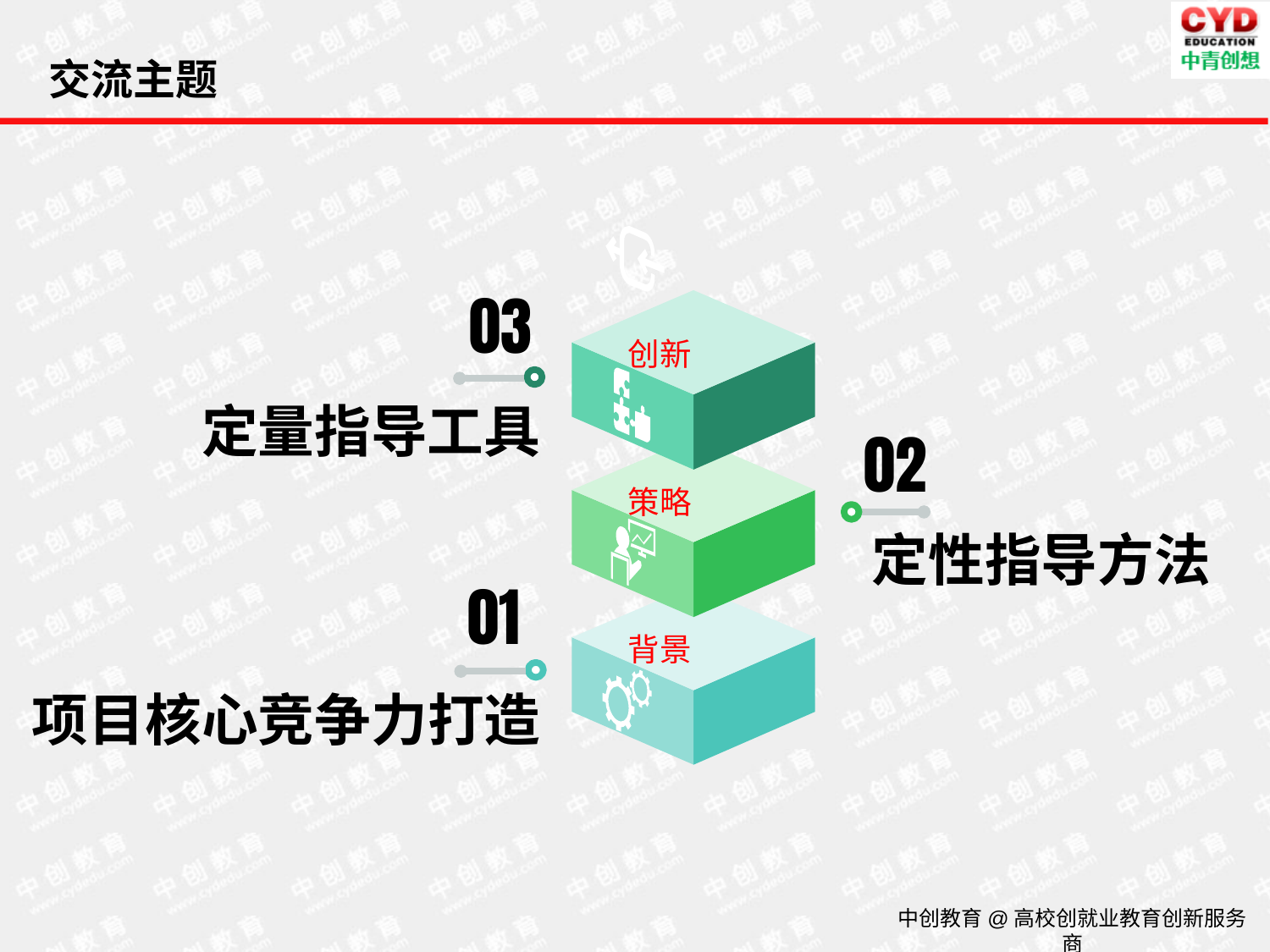

交流主题

03

     创新

定量指导工具
02

     策略

定性指导方法

01

     背景

项目核心竞争力打造